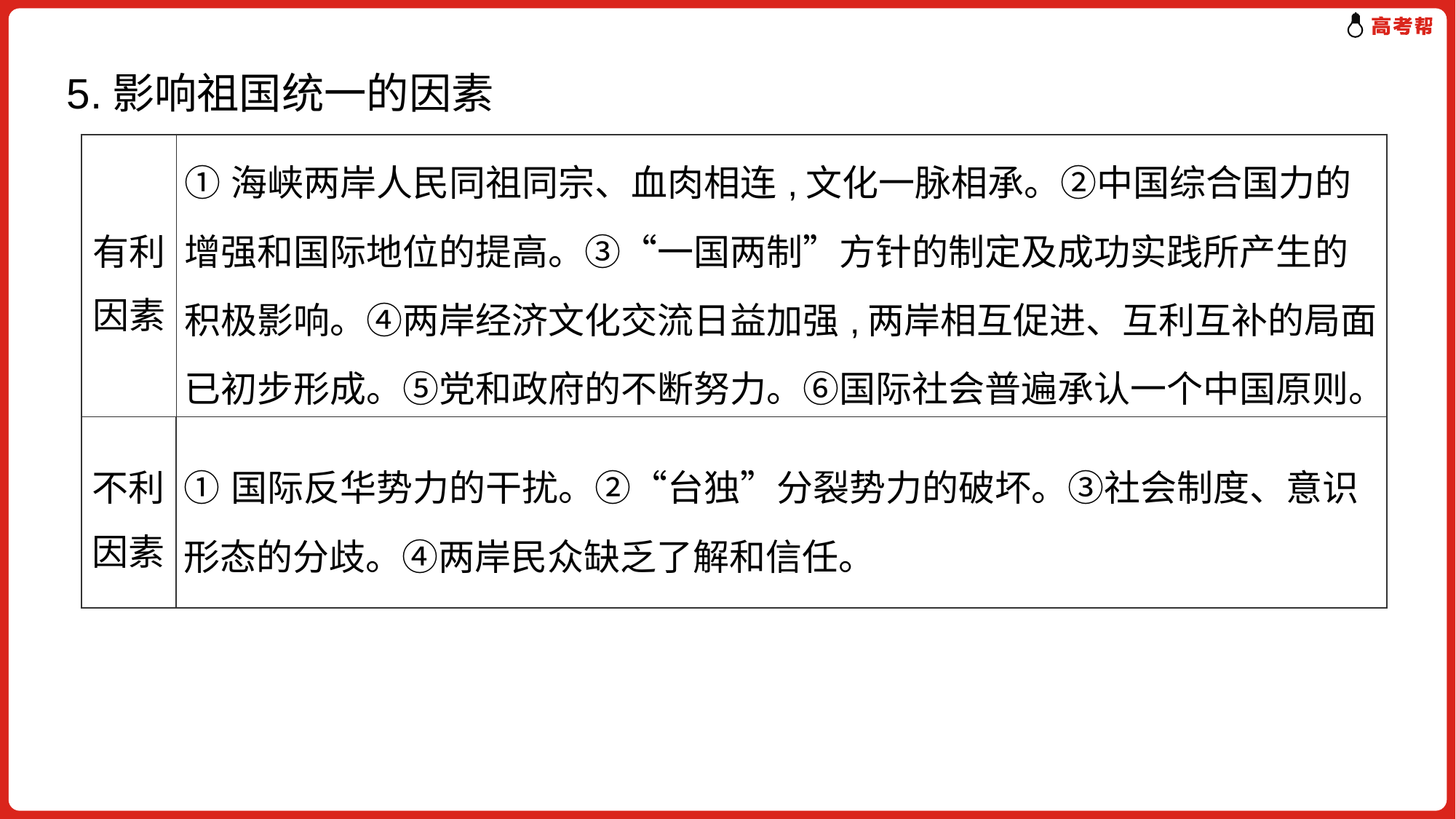

5.影响祖国统一的因素
| 有利因素 | ①海峡两岸人民同祖同宗、血肉相连,文化一脉相承。②中国综合国力的增强和国际地位的提高。③“一国两制”方针的制定及成功实践所产生的积极影响。④两岸经济文化交流日益加强,两岸相互促进、互利互补的局面已初步形成。⑤党和政府的不断努力。⑥国际社会普遍承认一个中国原则。 |
| --- | --- |
| 不利因素 | ①国际反华势力的干扰。②“台独”分裂势力的破坏。③社会制度、意识形态的分歧。④两岸民众缺乏了解和信任。 |
| --- | --- |